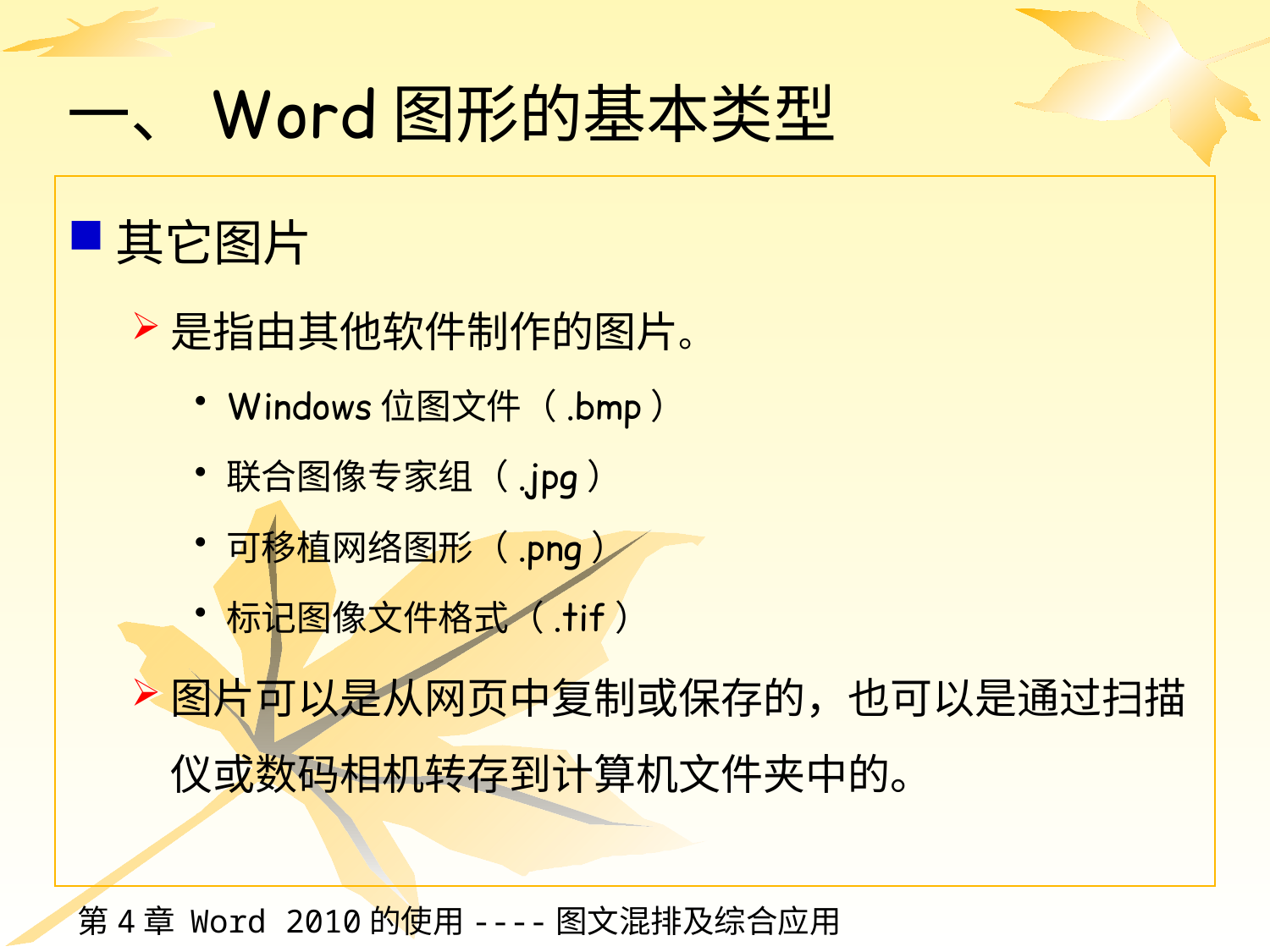

# 一、Word图形的基本类型
其它图片
是指由其他软件制作的图片。
Windows位图文件（.bmp）
联合图像专家组（.jpg）
可移植网络图形（.png）
标记图像文件格式（.tif）
图片可以是从网页中复制或保存的，也可以是通过扫描仪或数码相机转存到计算机文件夹中的。